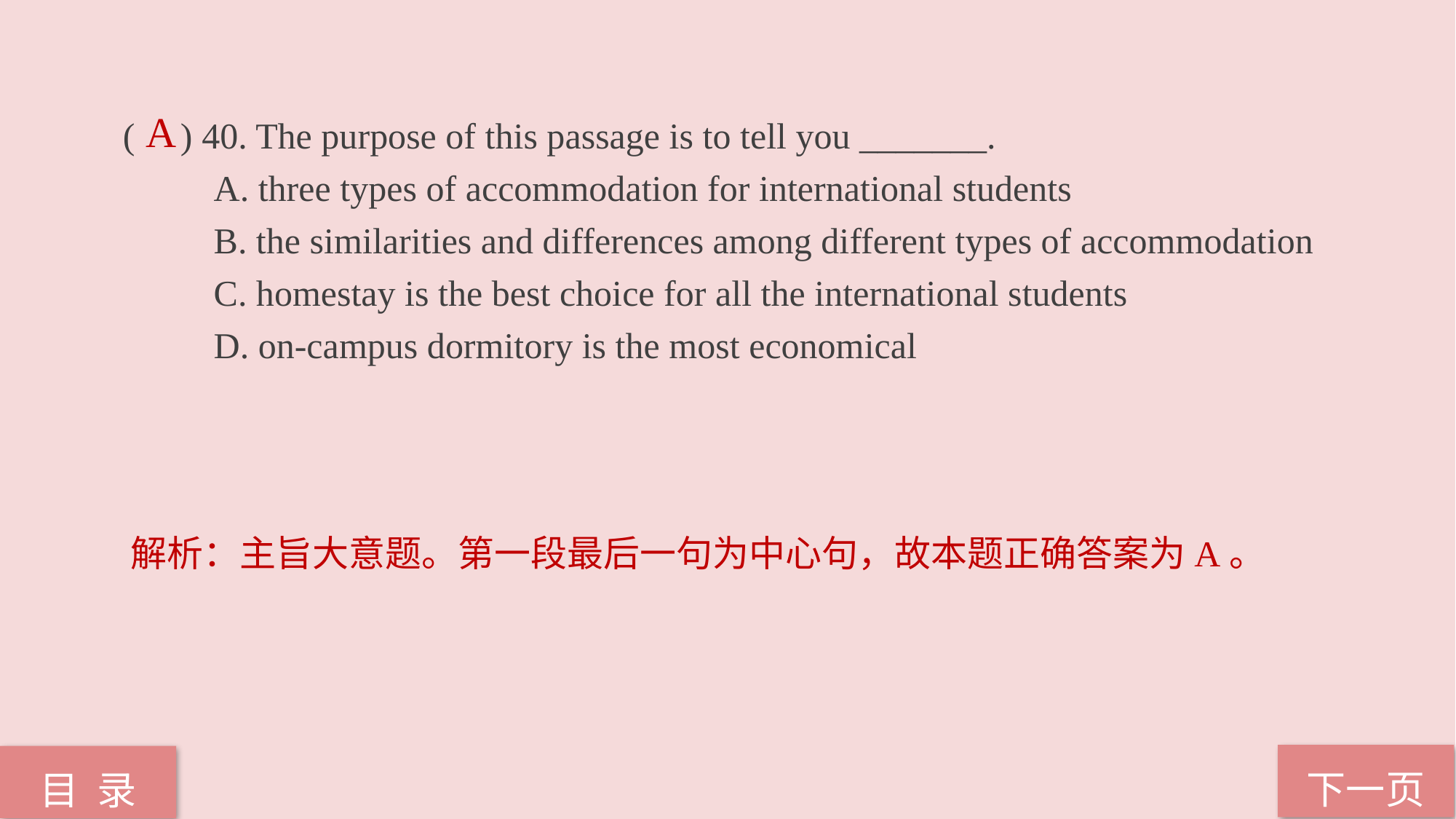

(     ) 40. The purpose of this passage is to tell you _______.
          A. three types of accommodation for international students
          B. the similarities and differences among different types of accommodation
          C. homestay is the best choice for all the international students
          D. on-campus dormitory is the most economical
A
解析：主旨大意题。第一段最后一句为中心句，故本题正确答案为A。